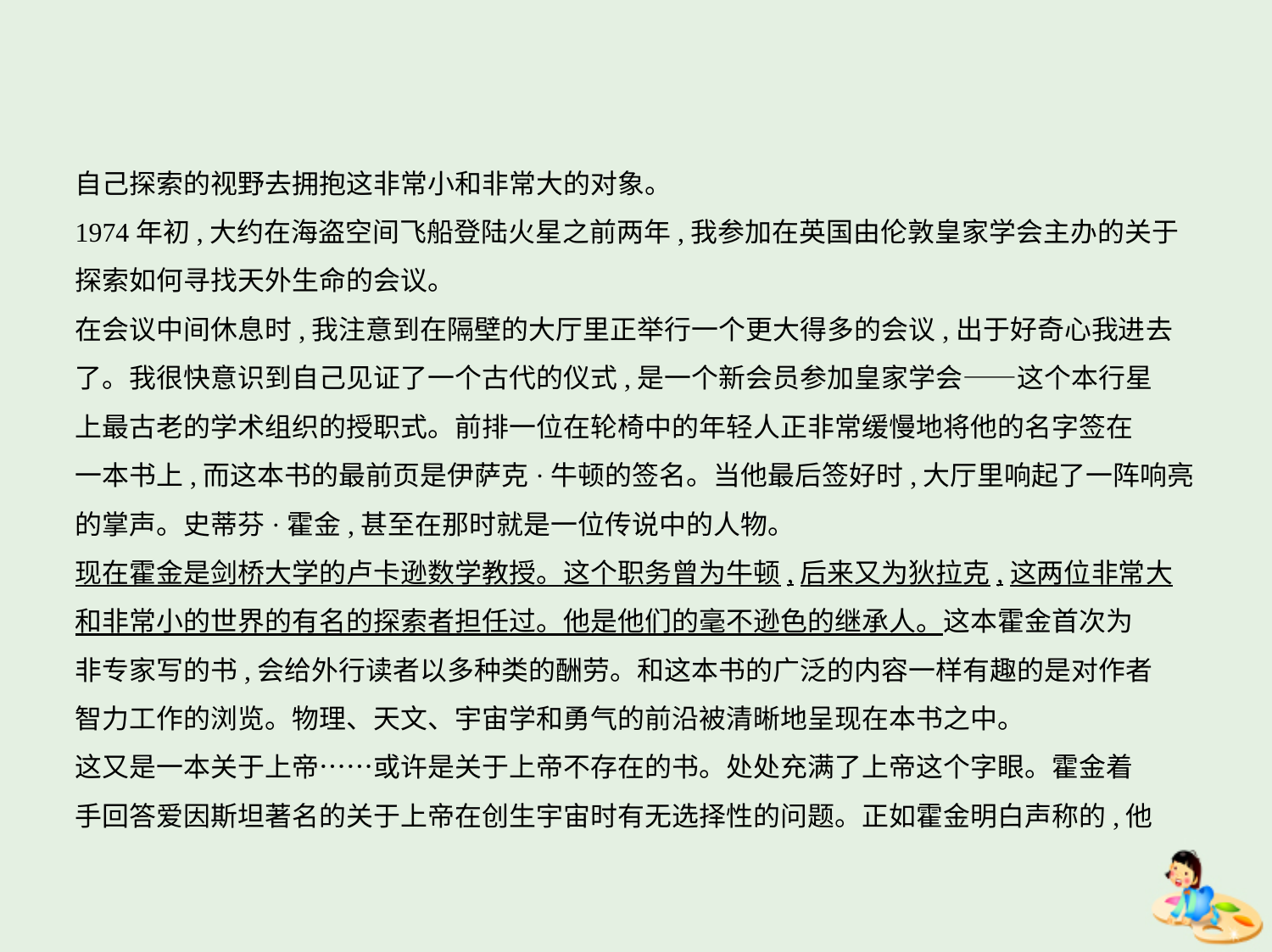

自己探索的视野去拥抱这非常小和非常大的对象。
1974年初,大约在海盗空间飞船登陆火星之前两年,我参加在英国由伦敦皇家学会主办的关于
探索如何寻找天外生命的会议。
在会议中间休息时,我注意到在隔壁的大厅里正举行一个更大得多的会议,出于好奇心我进去
了。我很快意识到自己见证了一个古代的仪式,是一个新会员参加皇家学会——这个本行星
上最古老的学术组织的授职式。前排一位在轮椅中的年轻人正非常缓慢地将他的名字签在
一本书上,而这本书的最前页是伊萨克·牛顿的签名。当他最后签好时,大厅里响起了一阵响亮
的掌声。史蒂芬·霍金,甚至在那时就是一位传说中的人物。
现在霍金是剑桥大学的卢卡逊数学教授。这个职务曾为牛顿,后来又为狄拉克,这两位非常大
和非常小的世界的有名的探索者担任过。他是他们的毫不逊色的继承人。这本霍金首次为
非专家写的书,会给外行读者以多种类的酬劳。和这本书的广泛的内容一样有趣的是对作者
智力工作的浏览。物理、天文、宇宙学和勇气的前沿被清晰地呈现在本书之中。
这又是一本关于上帝……或许是关于上帝不存在的书。处处充满了上帝这个字眼。霍金着
手回答爱因斯坦著名的关于上帝在创生宇宙时有无选择性的问题。正如霍金明白声称的,他